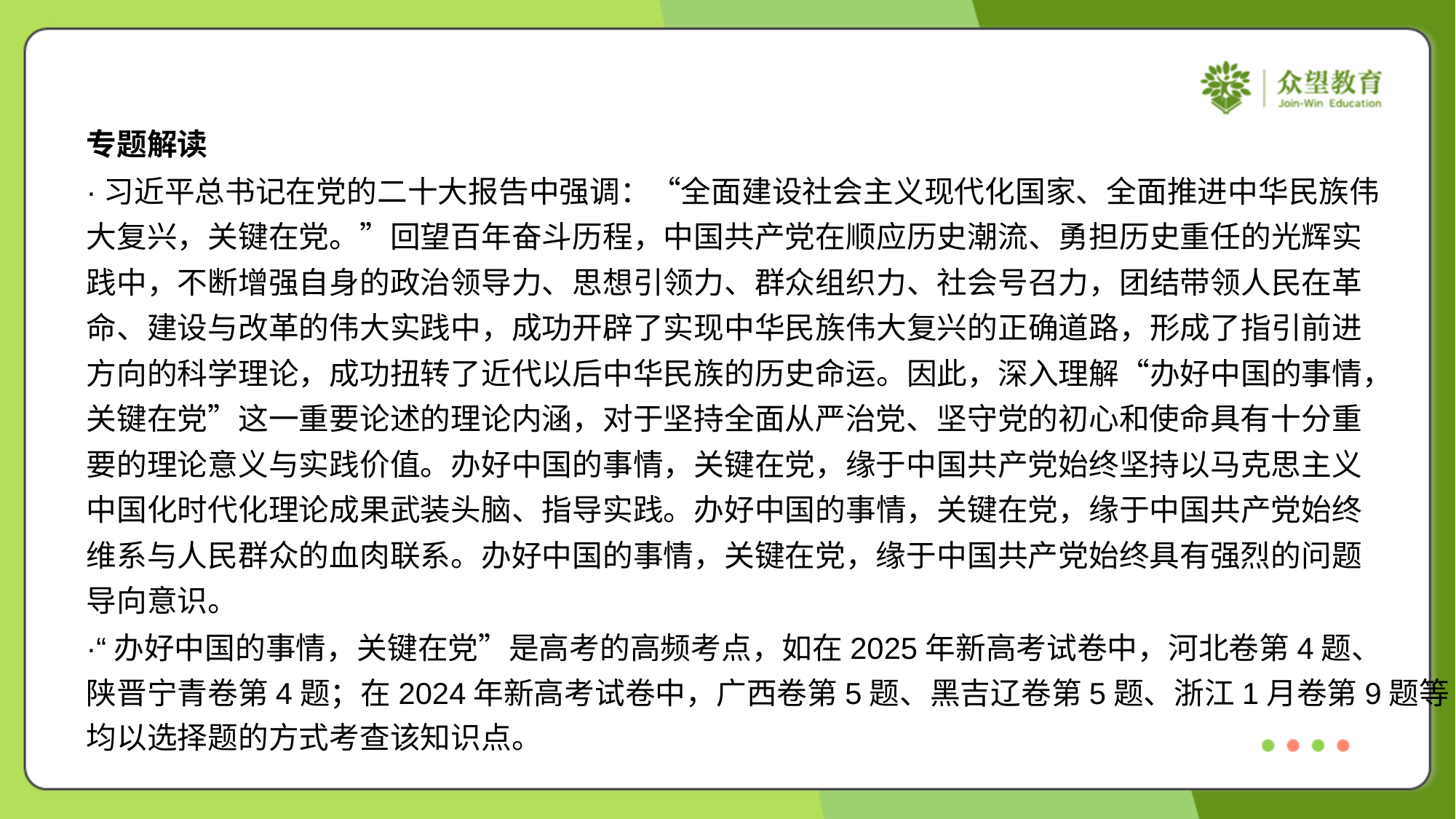

专题解读
·习近平总书记在党的二十大报告中强调：“全面建设社会主义现代化国家、全面推进中华民族伟
大复兴，关键在党。”回望百年奋斗历程，中国共产党在顺应历史潮流、勇担历史重任的光辉实
践中，不断增强自身的政治领导力、思想引领力、群众组织力、社会号召力，团结带领人民在革
命、建设与改革的伟大实践中，成功开辟了实现中华民族伟大复兴的正确道路，形成了指引前进
方向的科学理论，成功扭转了近代以后中华民族的历史命运。因此，深入理解“办好中国的事情，
关键在党”这一重要论述的理论内涵，对于坚持全面从严治党、坚守党的初心和使命具有十分重
要的理论意义与实践价值。办好中国的事情，关键在党，缘于中国共产党始终坚持以马克思主义
中国化时代化理论成果武装头脑、指导实践。办好中国的事情，关键在党，缘于中国共产党始终
维系与人民群众的血肉联系。办好中国的事情，关键在党，缘于中国共产党始终具有强烈的问题
导向意识。
·“办好中国的事情，关键在党”是高考的高频考点，如在2025年新高考试卷中，河北卷第4题、
陕晋宁青卷第4题；在2024年新高考试卷中，广西卷第5题、黑吉辽卷第5题、浙江1月卷第9题等
均以选择题的方式考查该知识点。